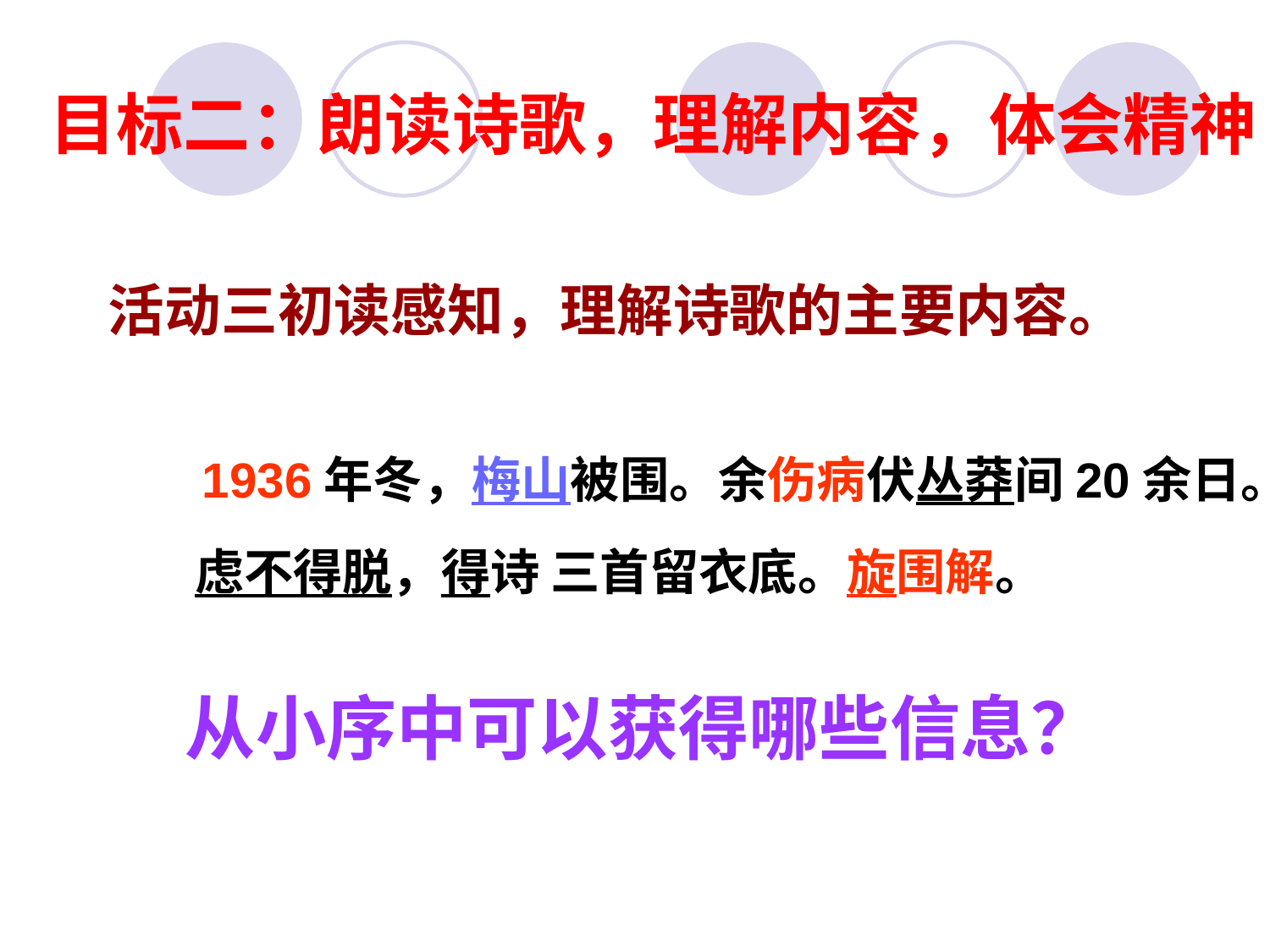

# 目标二：朗读诗歌，理解内容，体会精神
  活动三初读感知，理解诗歌的主要内容。
    1936年冬，梅山被围。余伤病伏丛莽间20余日。虑不得脱，得诗 三首留衣底。旋围解。
从小序中可以获得哪些信息？